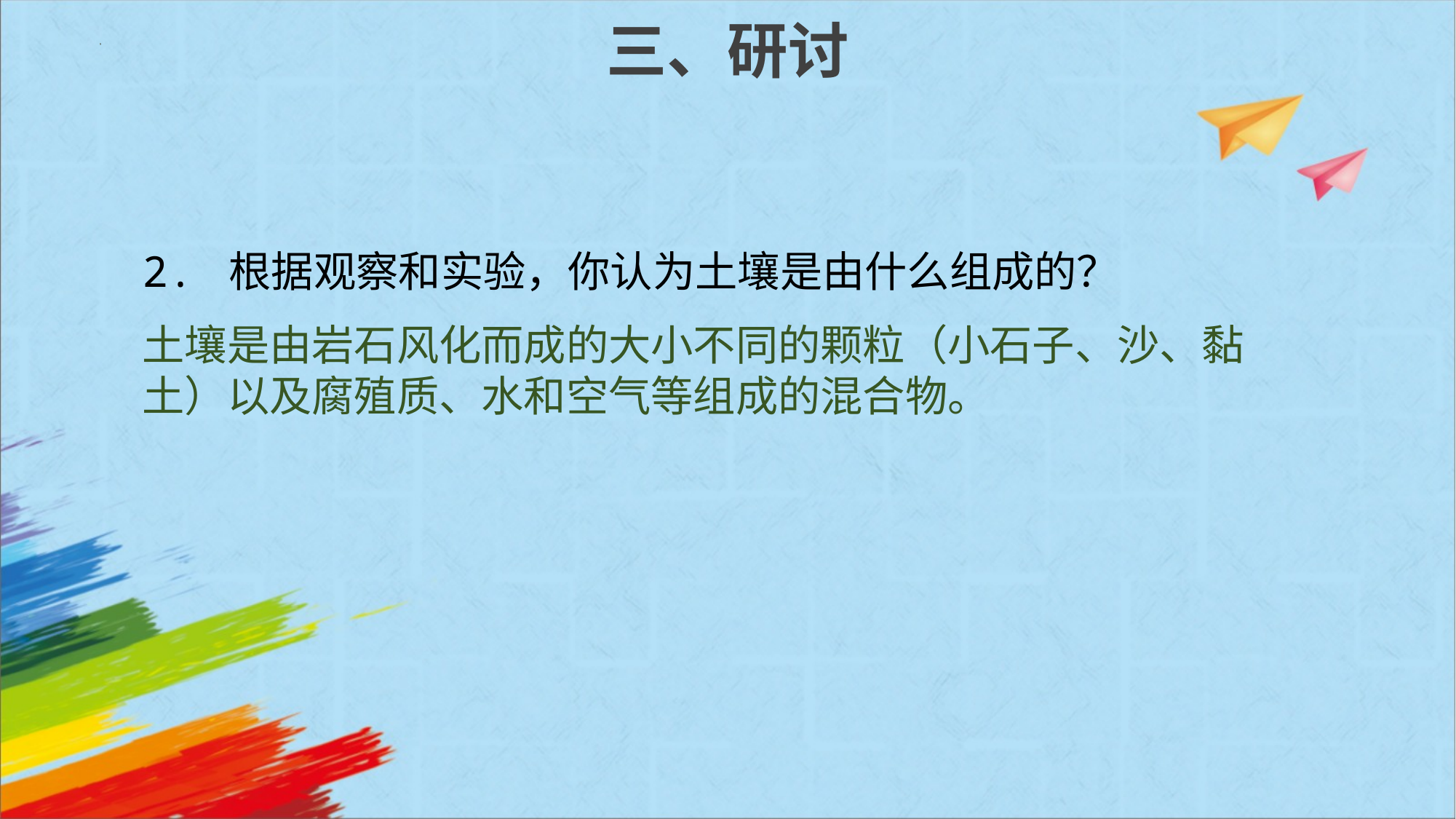

# 三、研讨
2. 根据观察和实验，你认为土壤是由什么组成的？

土壤是由岩石风化而成的大小不同的颗粒（小石子、沙、黏土）以及腐殖质、水和空气等组成的混合物。